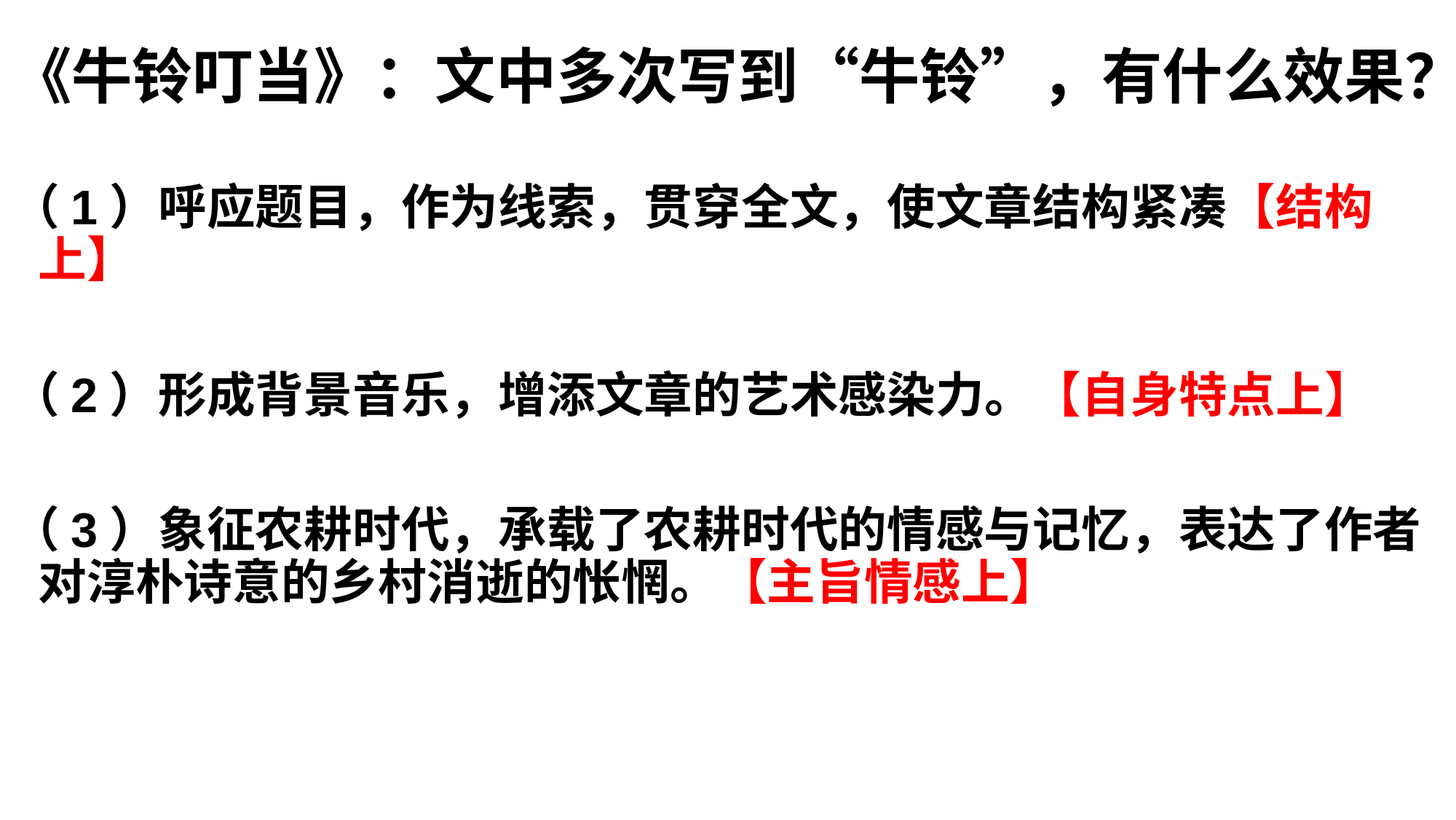

# 《牛铃叮当》：文中多次写到“牛铃”，有什么效果？
（1）呼应题目，作为线索，贯穿全文，使文章结构紧凑【结构上】

（2）形成背景音乐，增添文章的艺术感染力。【自身特点上】

（3）象征农耕时代，承载了农耕时代的情感与记忆，表达了作者对淳朴诗意的乡村消逝的怅惘。【主旨情感上】